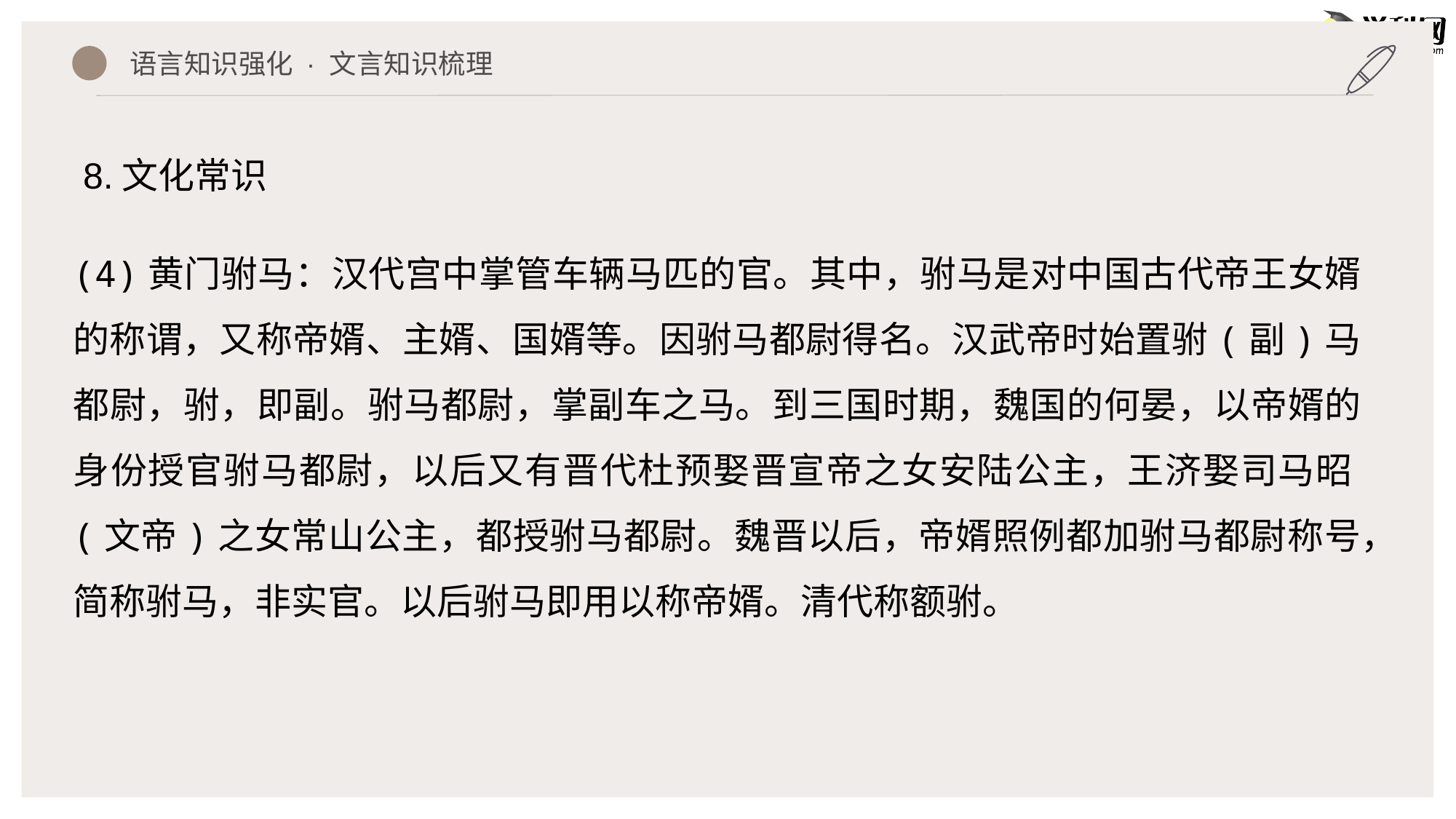

语言知识强化 · 文言知识梳理

8.文化常识
(4)黄门驸马：汉代宫中掌管车辆马匹的官。其中，驸马是对中国古代帝王女婿的称谓，又称帝婿、主婿、国婿等。因驸马都尉得名。汉武帝时始置驸(副)马都尉，驸，即副。驸马都尉，掌副车之马。到三国时期，魏国的何晏，以帝婿的身份授官驸马都尉，以后又有晋代杜预娶晋宣帝之女安陆公主，王济娶司马昭(文帝)之女常山公主，都授驸马都尉。魏晋以后，帝婿照例都加驸马都尉称号，简称驸马，非实官。以后驸马即用以称帝婿。清代称额驸。